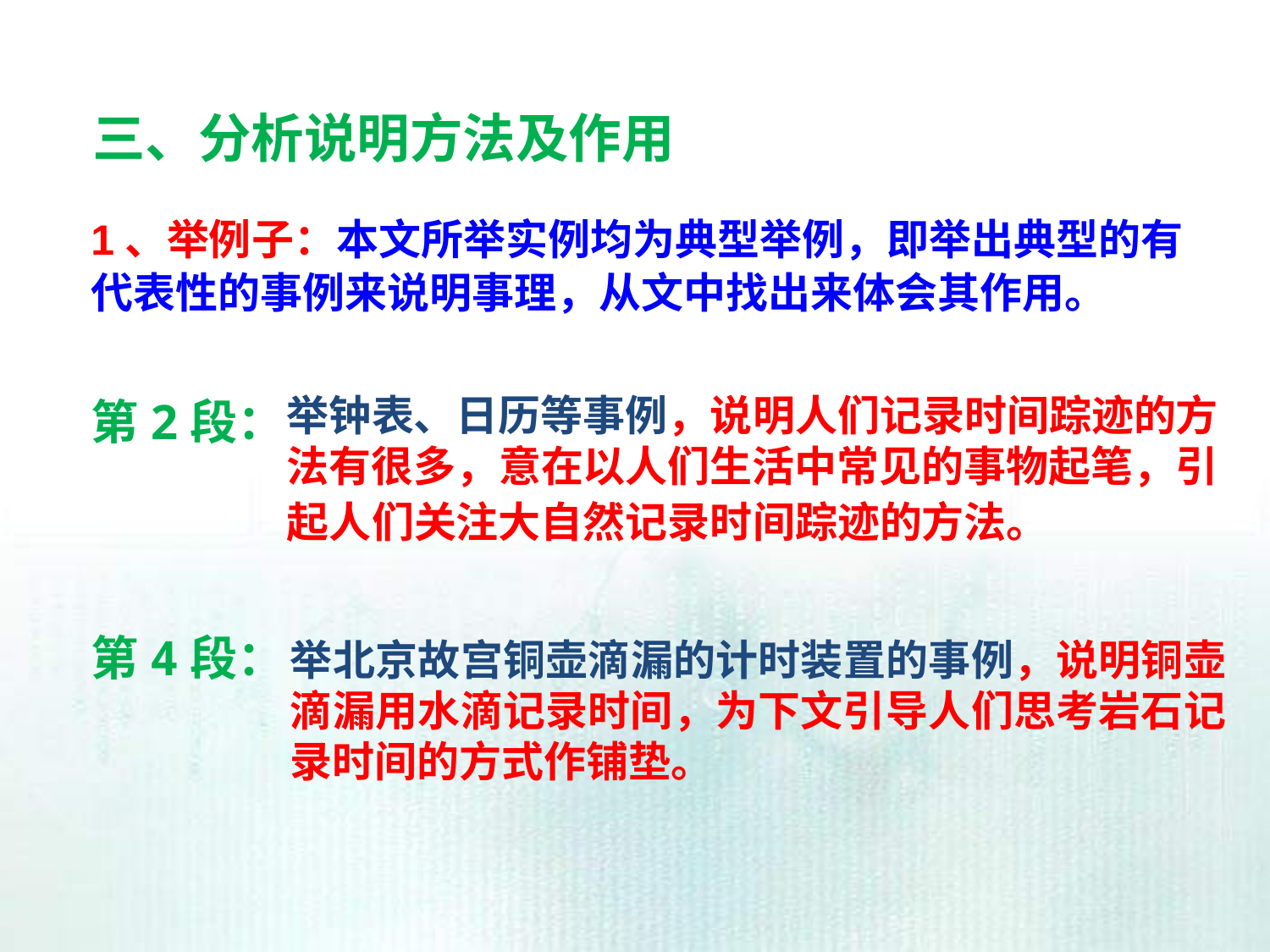

三、分析说明方法及作用
1、举例子：本文所举实例均为典型举例，即举出典型的有代表性的事例来说明事理，从文中找出来体会其作用。
举钟表、日历等事例，说明人们记录时间踪迹的方法有很多，意在以人们生活中常见的事物起笔，引起人们关注大自然记录时间踪迹的方法。
第2段：
第4段：
举北京故宫铜壶滴漏的计时装置的事例，说明铜壶滴漏用水滴记录时间，为下文引导人们思考岩石记录时间的方式作铺垫。